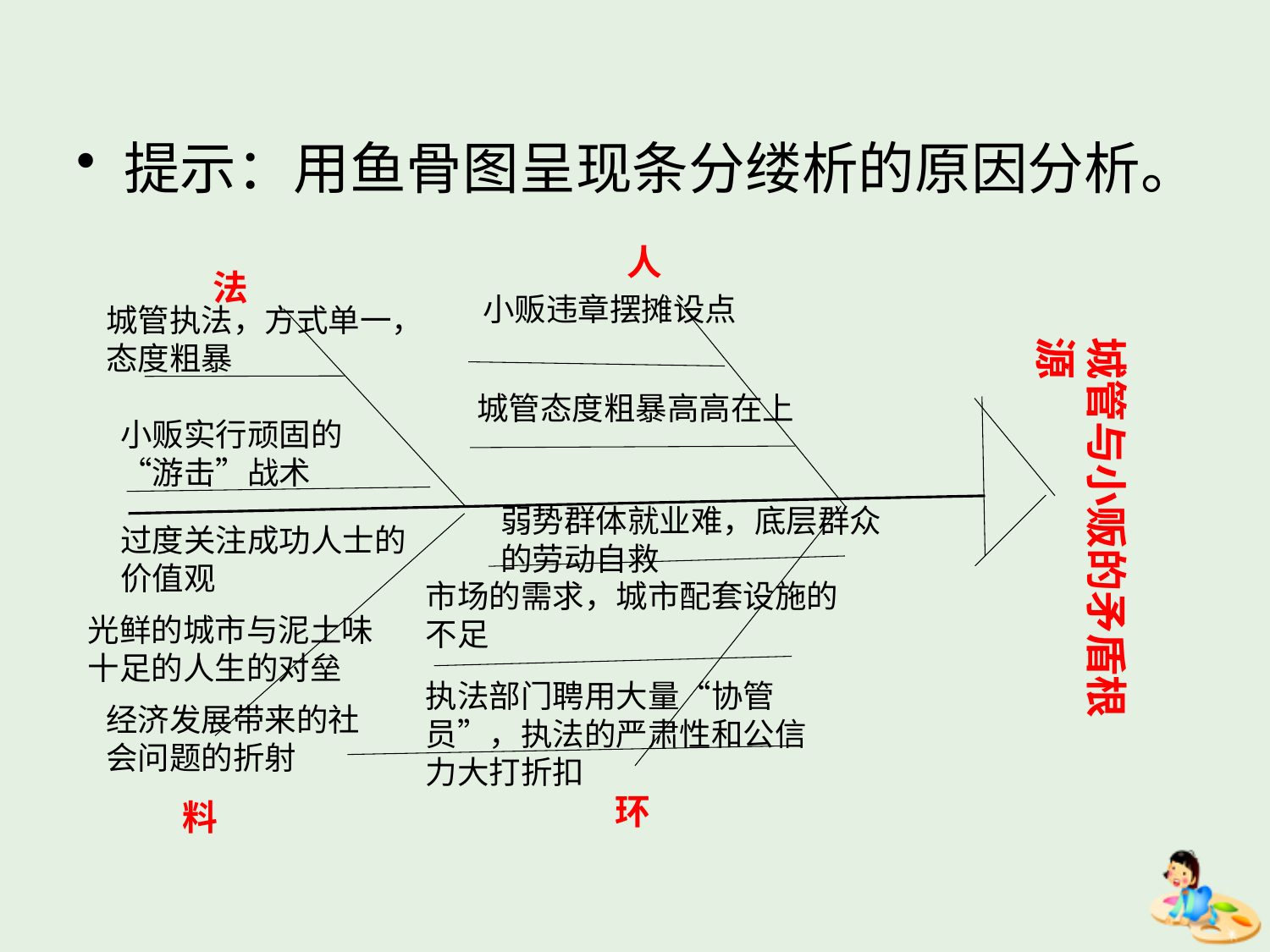

提示：用鱼骨图呈现条分缕析的原因分析。
人
法
小贩违章摆摊设点
城管执法，方式单一，态度粗暴
城管与小贩的矛盾根源
城管态度粗暴高高在上
小贩实行顽固的“游击”战术
弱势群体就业难，底层群众的劳动自救

过度关注成功人士的价值观
市场的需求，城市配套设施的不足
光鲜的城市与泥土味十足的人生的对垒
执法部门聘用大量“协管员”，执法的严肃性和公信力大打折扣
经济发展带来的社会问题的折射
环
料